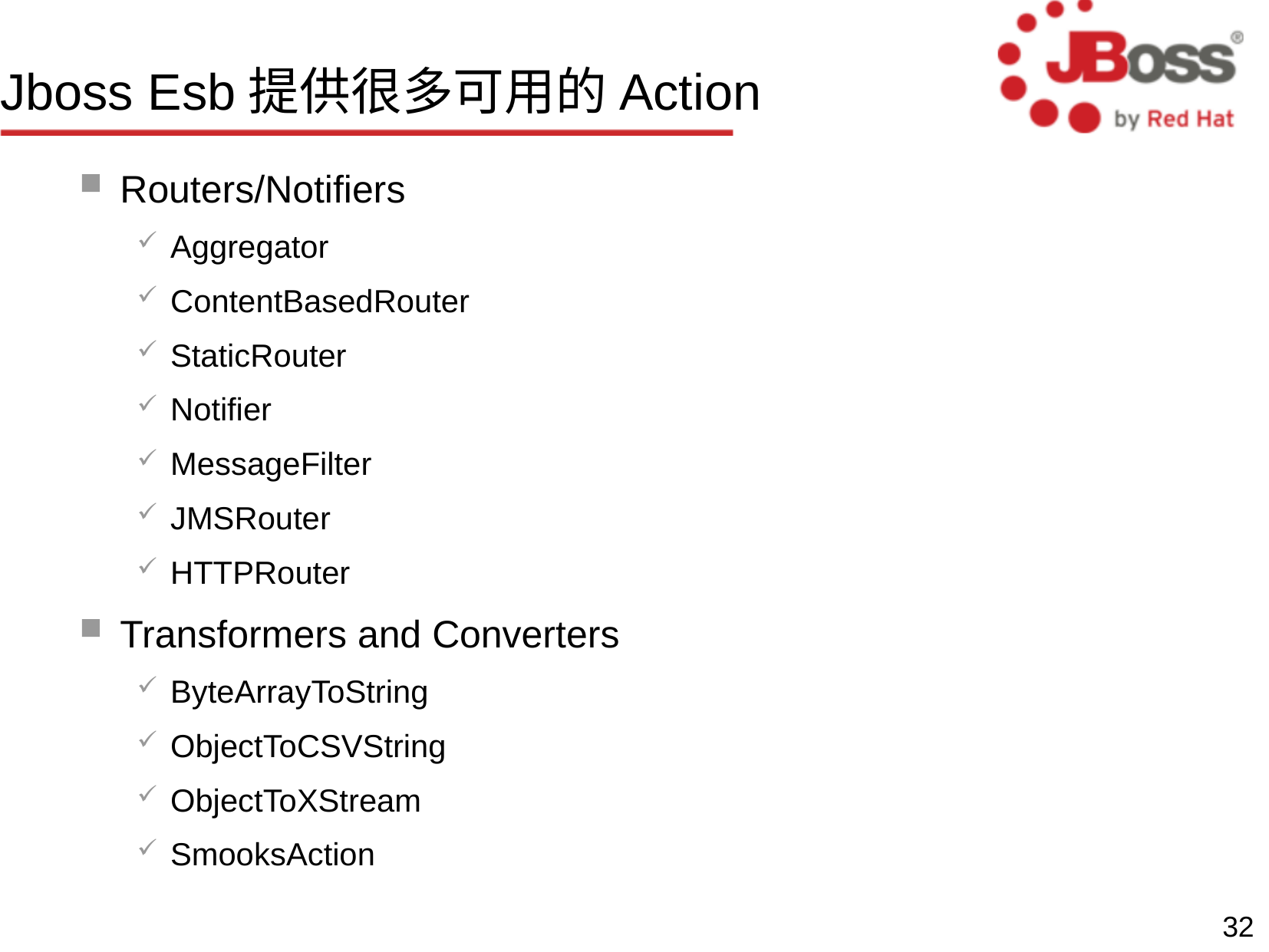

# Jboss Esb提供很多可用的Action
Routers/Notifiers
Aggregator
ContentBasedRouter
StaticRouter
Notifier
MessageFilter
JMSRouter
HTTPRouter
Transformers and Converters
ByteArrayToString
ObjectToCSVString
ObjectToXStream
SmooksAction